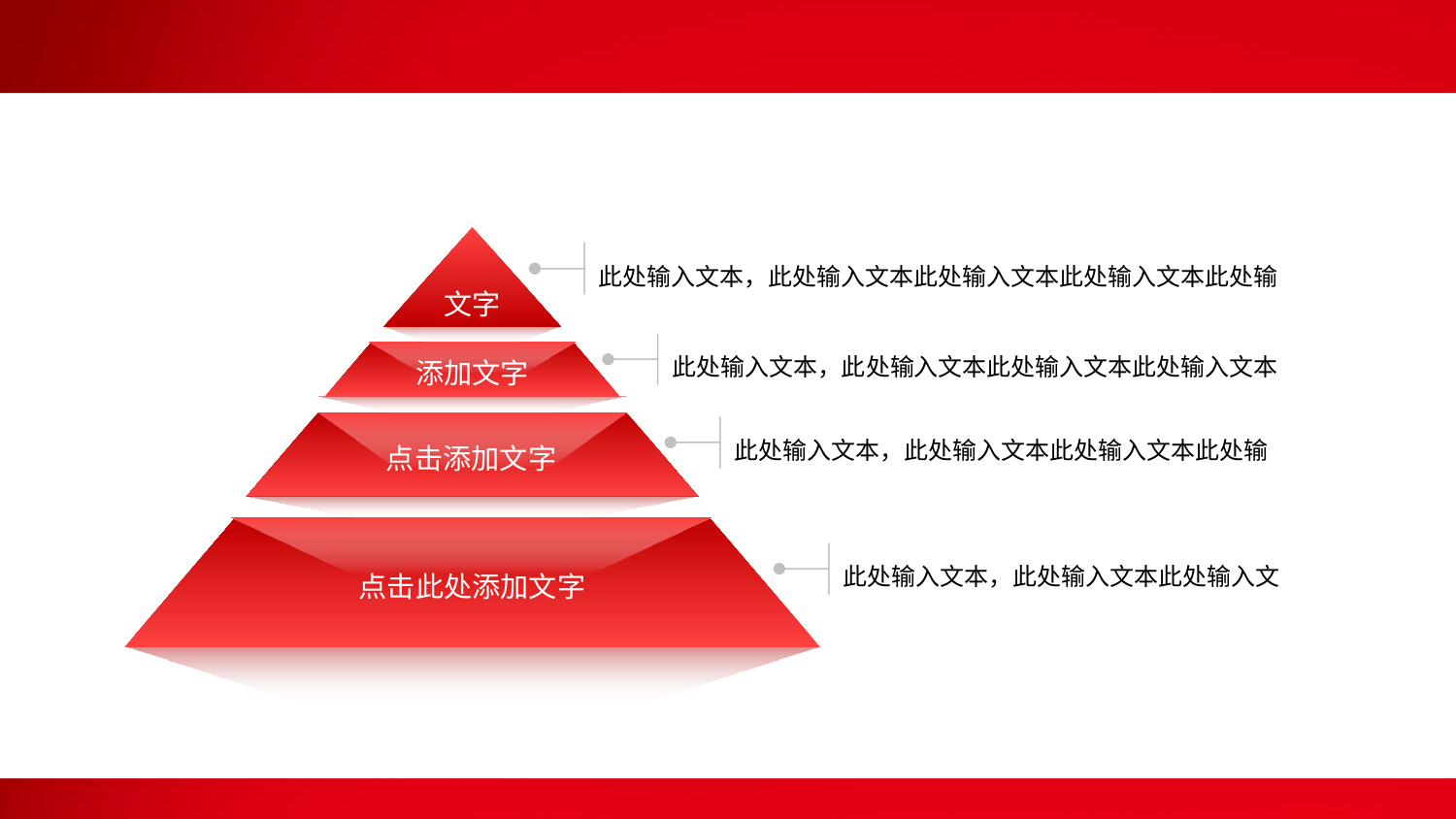

#

文字
文字

此处输入文本，此处输入文本此处输入文本此处输入文本此处输

此处输入文本，此处输入文本此处输入文本此处输入文本

添加文字

添加文字

点击添加文字
点击添加文字

此处输入文本，此处输入文本此处输入文本此处输

点击此处添加文字

点击此处添加文字

此处输入文本，此处输入文本此处输入文